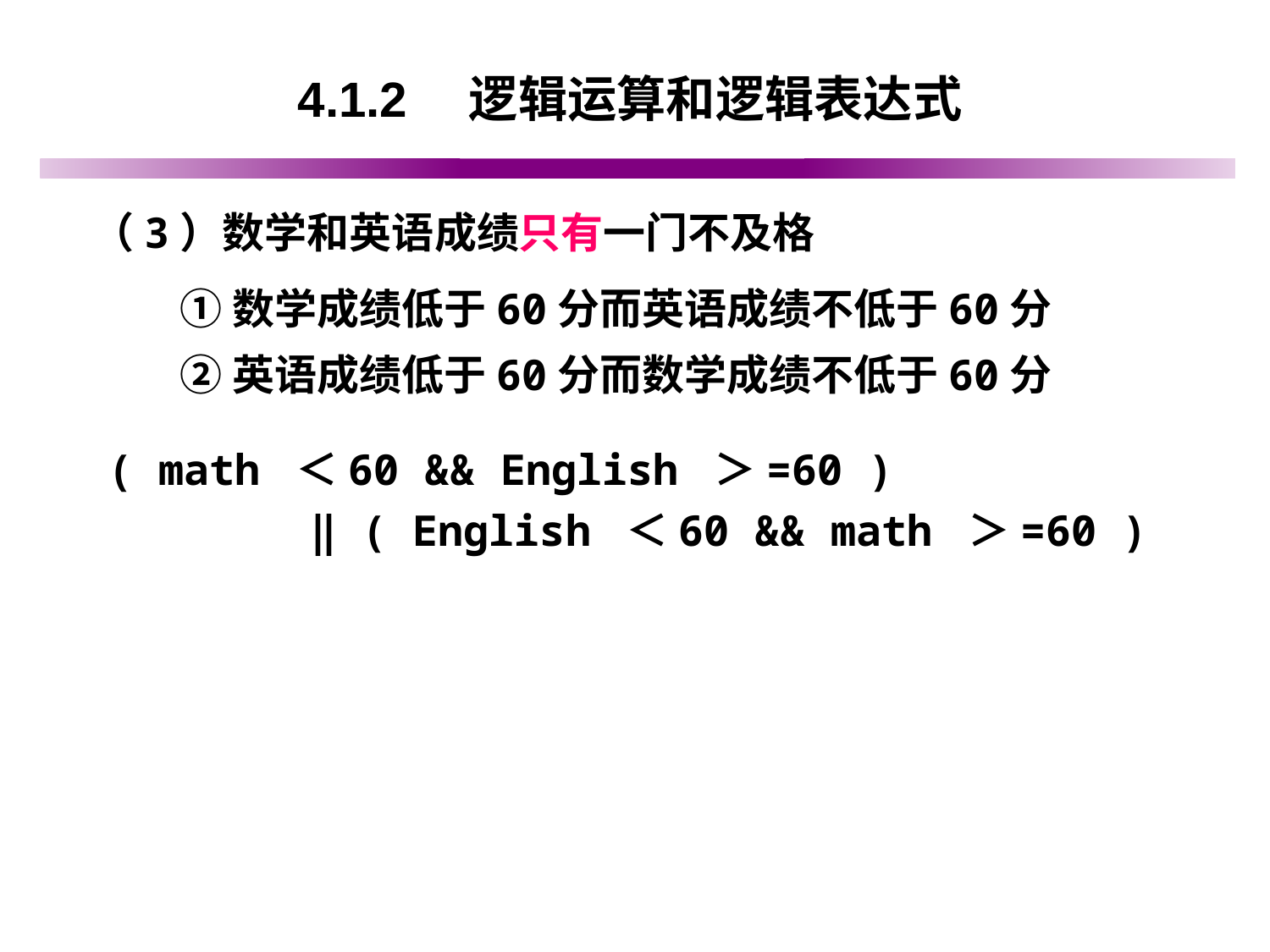

# 4.1.2　逻辑运算和逻辑表达式
（3）数学和英语成绩只有一门不及格
①数学成绩低于60分而英语成绩不低于60分
②英语成绩低于60分而数学成绩不低于60分
( math ＜60 && English ＞=60 )
        ‖ ( English ＜60 && math ＞=60 )